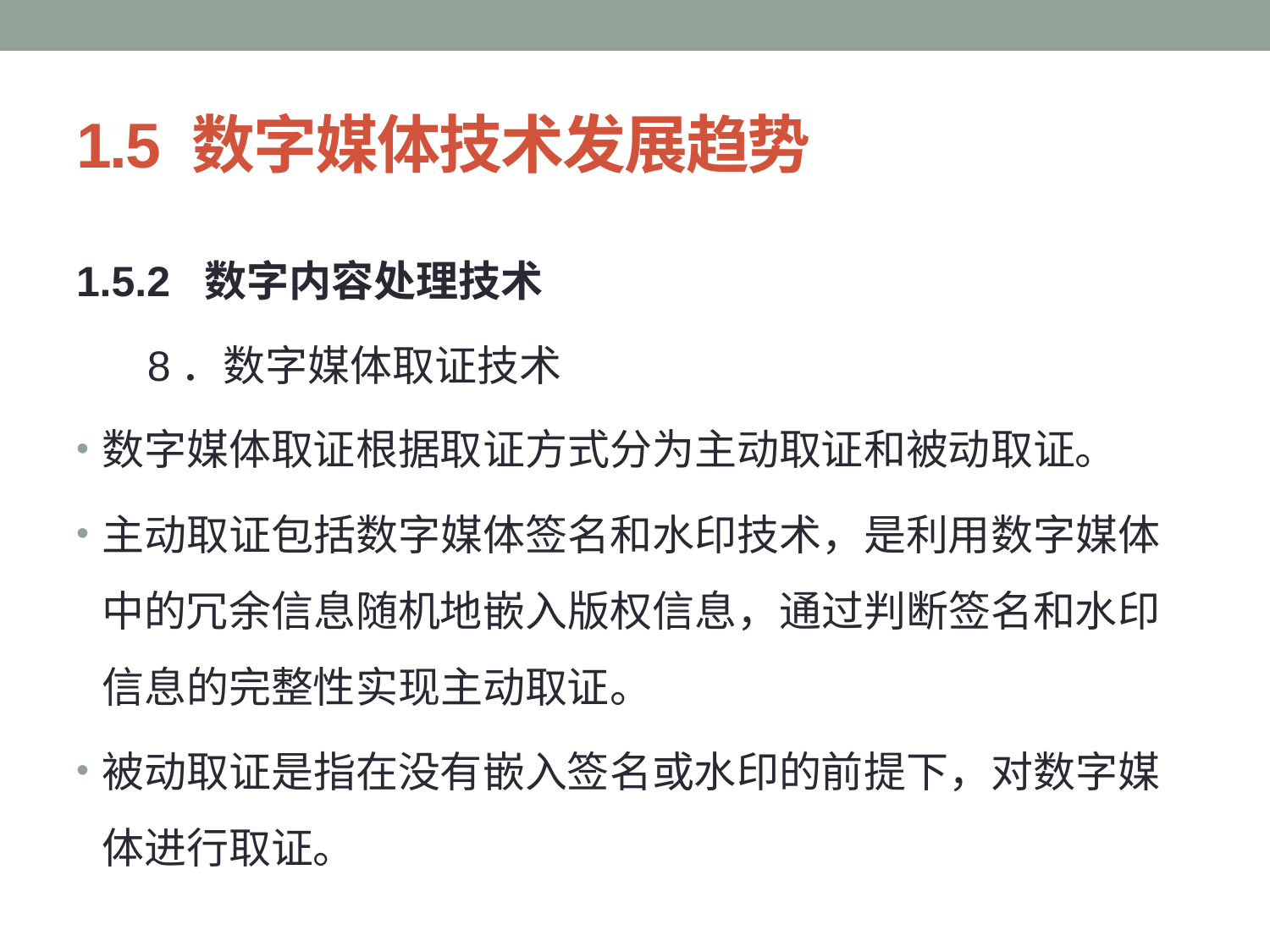

# 1.5 数字媒体技术发展趋势
1.5.2  数字内容处理技术
      8．数字媒体取证技术
数字媒体取证根据取证方式分为主动取证和被动取证。
主动取证包括数字媒体签名和水印技术，是利用数字媒体中的冗余信息随机地嵌入版权信息，通过判断签名和水印信息的完整性实现主动取证。
被动取证是指在没有嵌入签名或水印的前提下，对数字媒体进行取证。